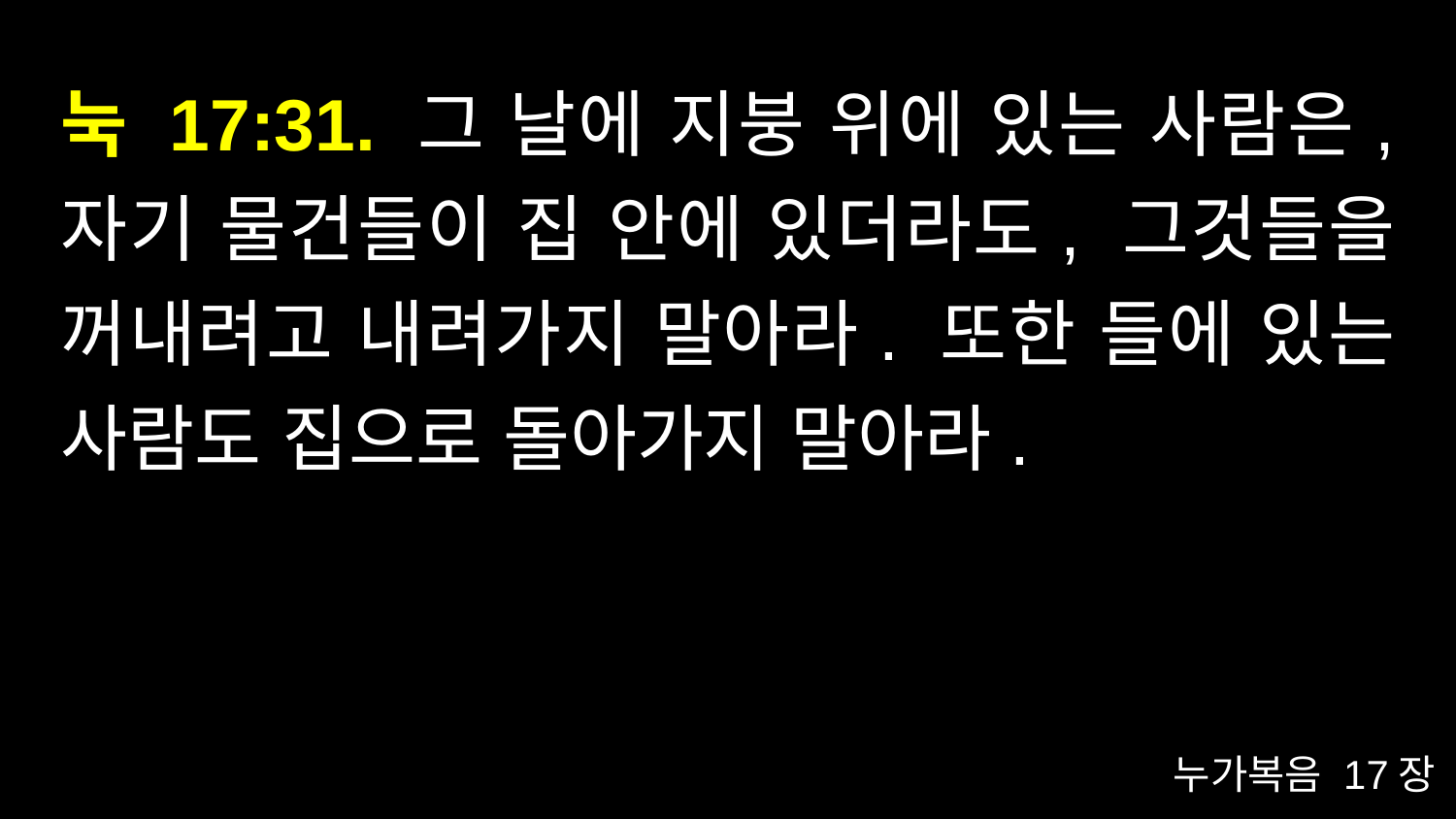

# 눅 17:31. 그 날에 지붕 위에 있는 사람은, 자기 물건들이 집 안에 있더라도, 그것들을 꺼내려고 내려가지 말아라. 또한 들에 있는 사람도 집으로 돌아가지 말아라.
누가복음 17장